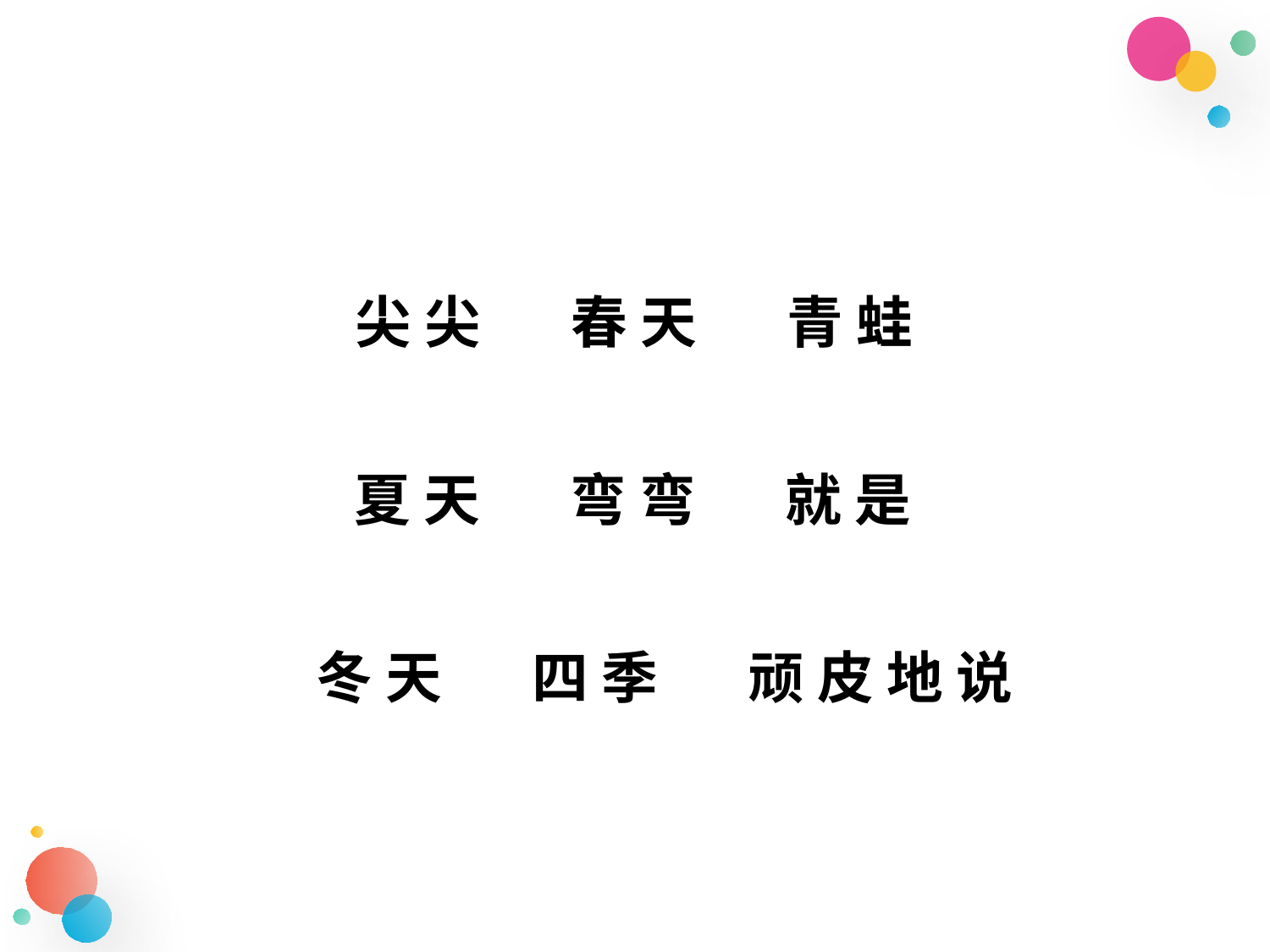

尖 尖       春 天       青 蛙

       夏 天       弯 弯       就 是

  冬 天       四 季       顽 皮 地 说